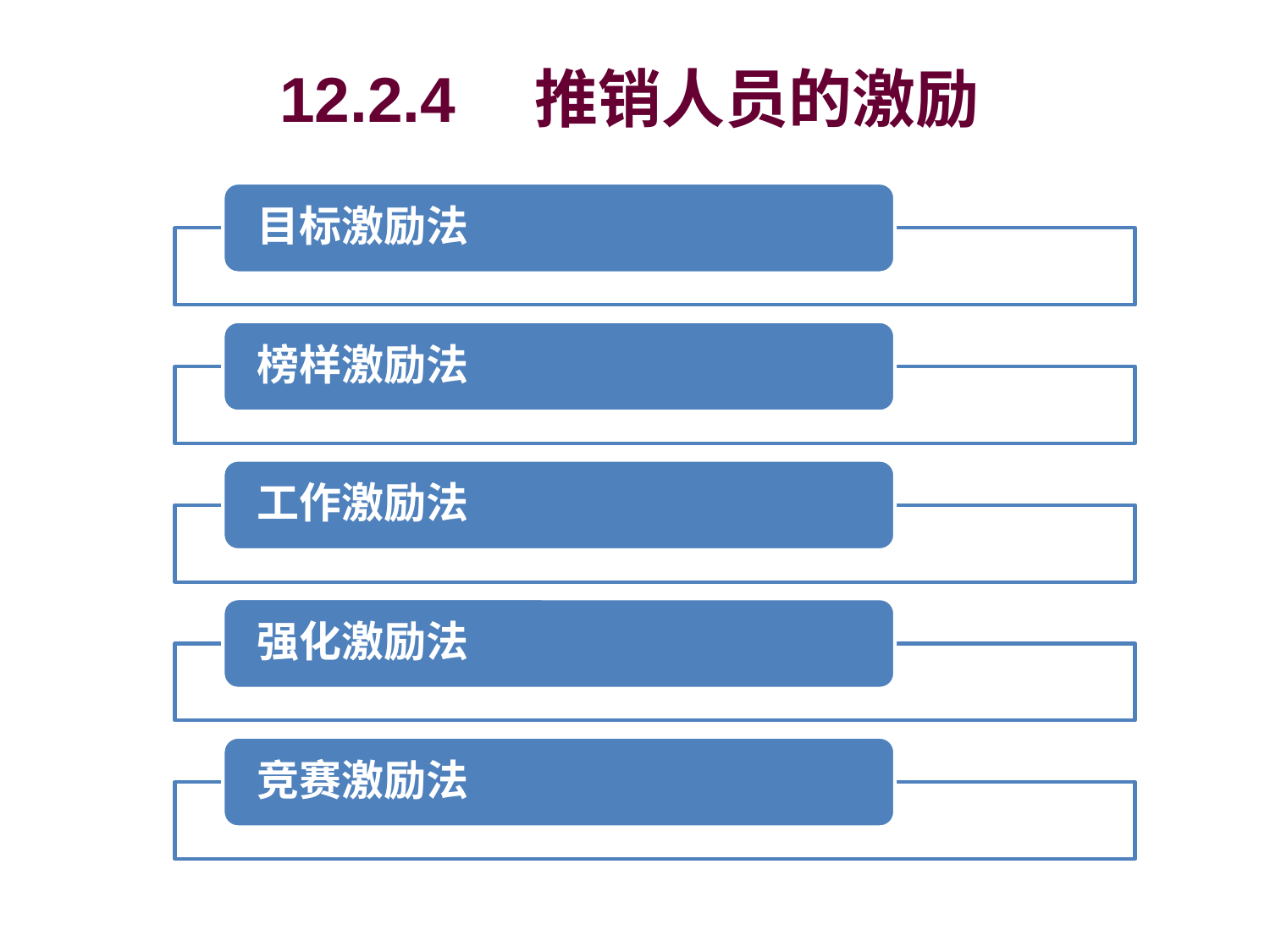

# 12.2.4　推销人员的激励
目标激励法
榜样激励法
工作激励法
强化激励法
竞赛激励法